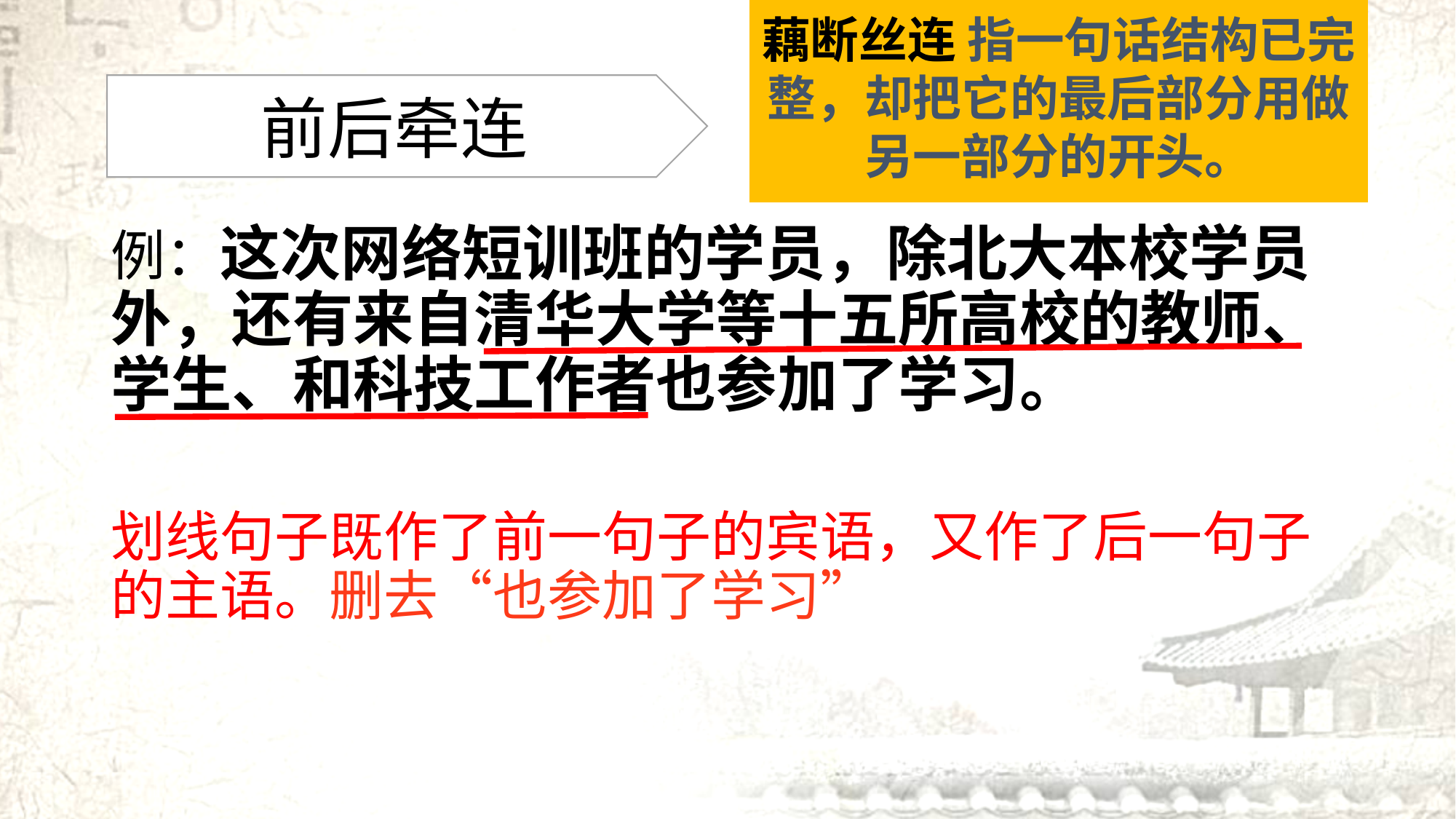

藕断丝连 指一句话结构已完整，却把它的最后部分用做另一部分的开头。
#
前后牵连
例：这次网络短训班的学员，除北大本校学员外，还有来自清华大学等十五所高校的教师、学生、和科技工作者也参加了学习。

划线句子既作了前一句子的宾语，又作了后一句子的主语。删去“也参加了学习”